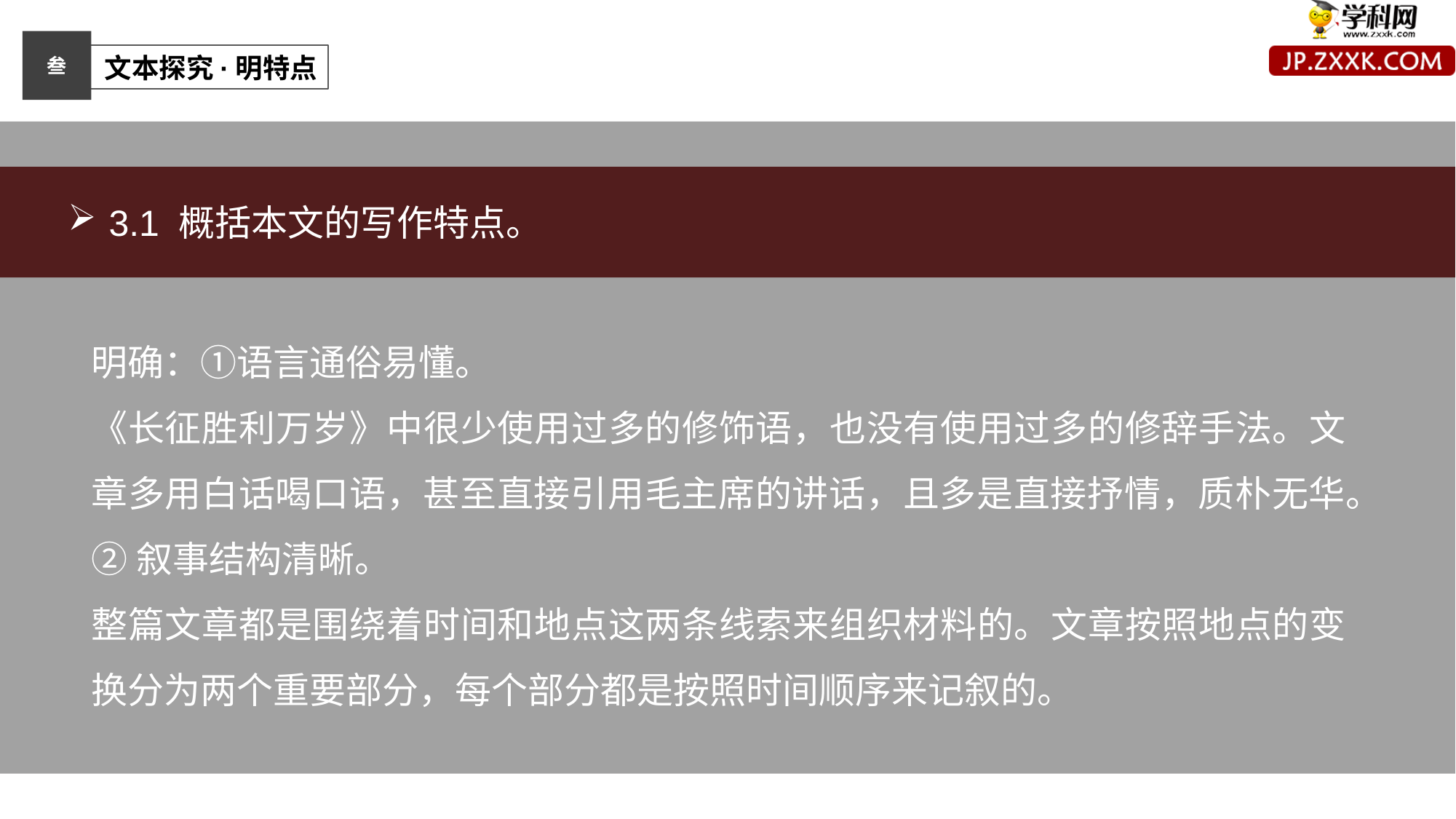

叁
  文本探究·明特点

3.1 概括本文的写作特点。
明确：①语言通俗易懂。
《长征胜利万岁》中很少使用过多的修饰语，也没有使用过多的修辞手法。文章多用白话喝口语，甚至直接引用毛主席的讲话，且多是直接抒情，质朴无华。
②叙事结构清晰。
整篇文章都是围绕着时间和地点这两条线索来组织材料的。文章按照地点的变换分为两个重要部分，每个部分都是按照时间顺序来记叙的。